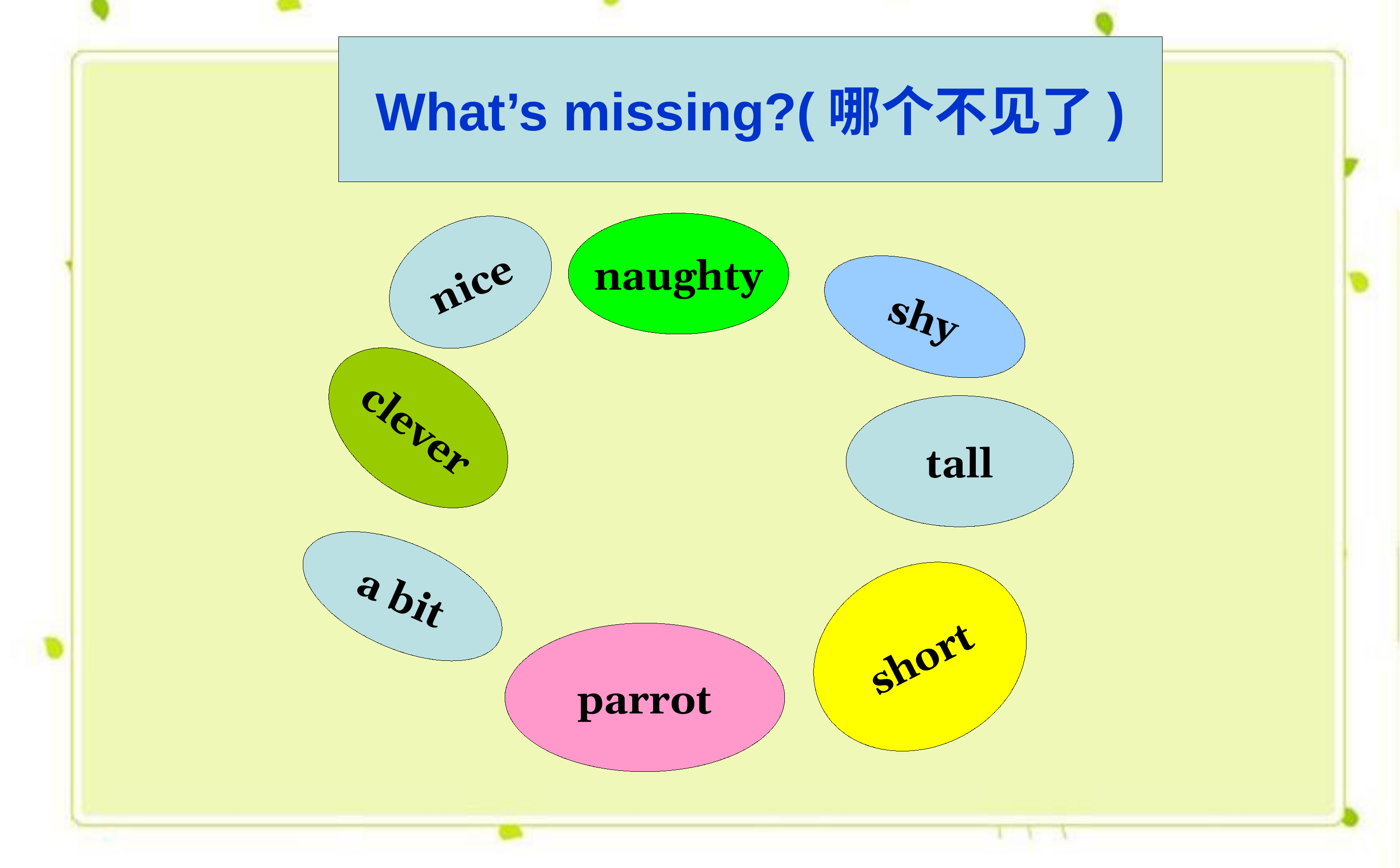

# What’s missing?(哪个不见了)
naughty
nice

shy
clever
tall
a bit
short
parrot